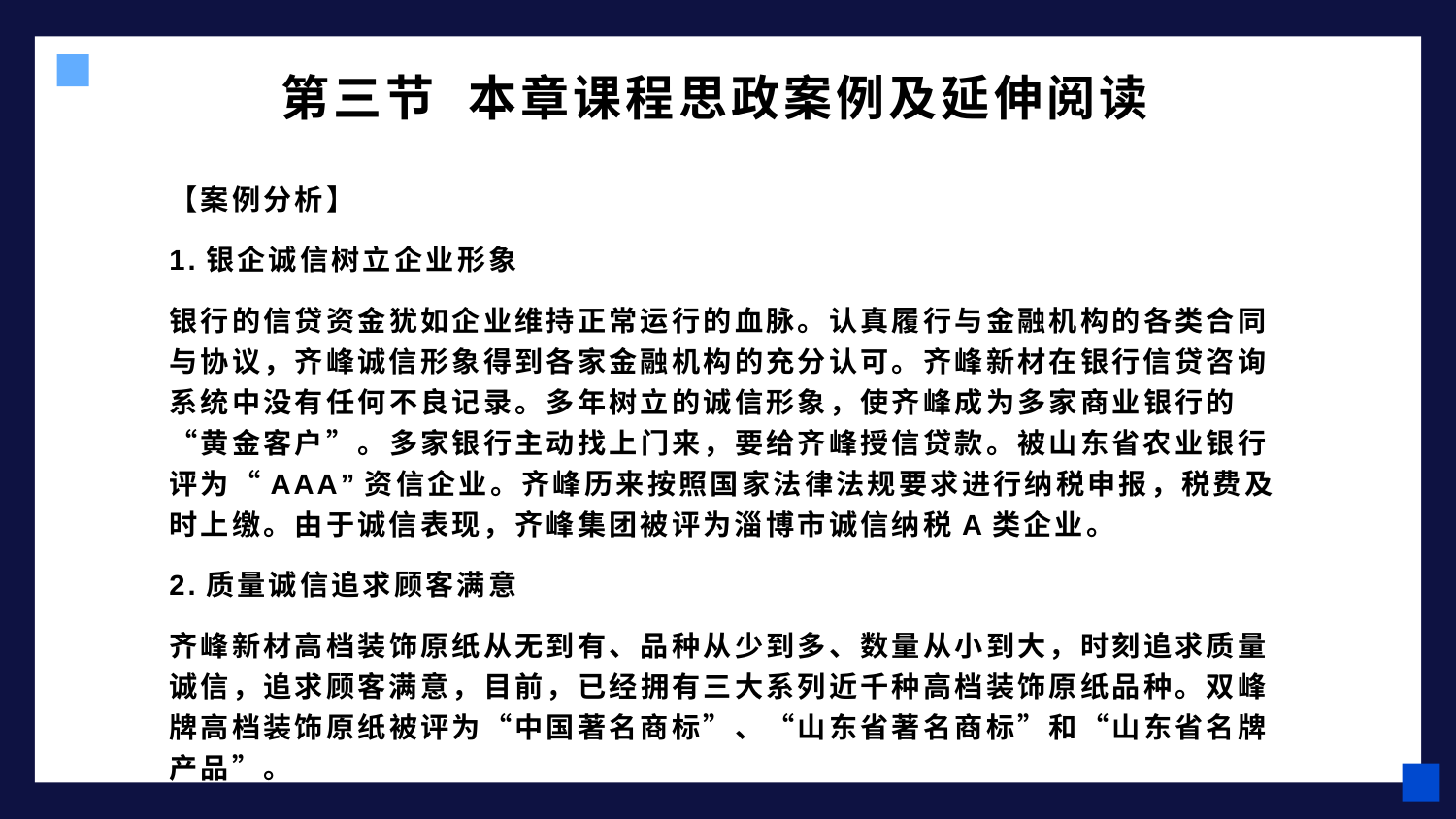

# 第三节  本章课程思政案例及延伸阅读
【案例分析】
1.银企诚信树立企业形象
银行的信贷资金犹如企业维持正常运行的血脉。认真履行与金融机构的各类合同与协议，齐峰诚信形象得到各家金融机构的充分认可。齐峰新材在银行信贷咨询系统中没有任何不良记录。多年树立的诚信形象，使齐峰成为多家商业银行的“黄金客户”。多家银行主动找上门来，要给齐峰授信贷款。被山东省农业银行评为“AAA”资信企业。齐峰历来按照国家法律法规要求进行纳税申报，税费及时上缴。由于诚信表现，齐峰集团被评为淄博市诚信纳税A类企业。
2.质量诚信追求顾客满意
齐峰新材高档装饰原纸从无到有、品种从少到多、数量从小到大，时刻追求质量诚信，追求顾客满意，目前，已经拥有三大系列近千种高档装饰原纸品种。双峰牌高档装饰原纸被评为“中国著名商标”、“山东省著名商标”和“山东省名牌产品”。